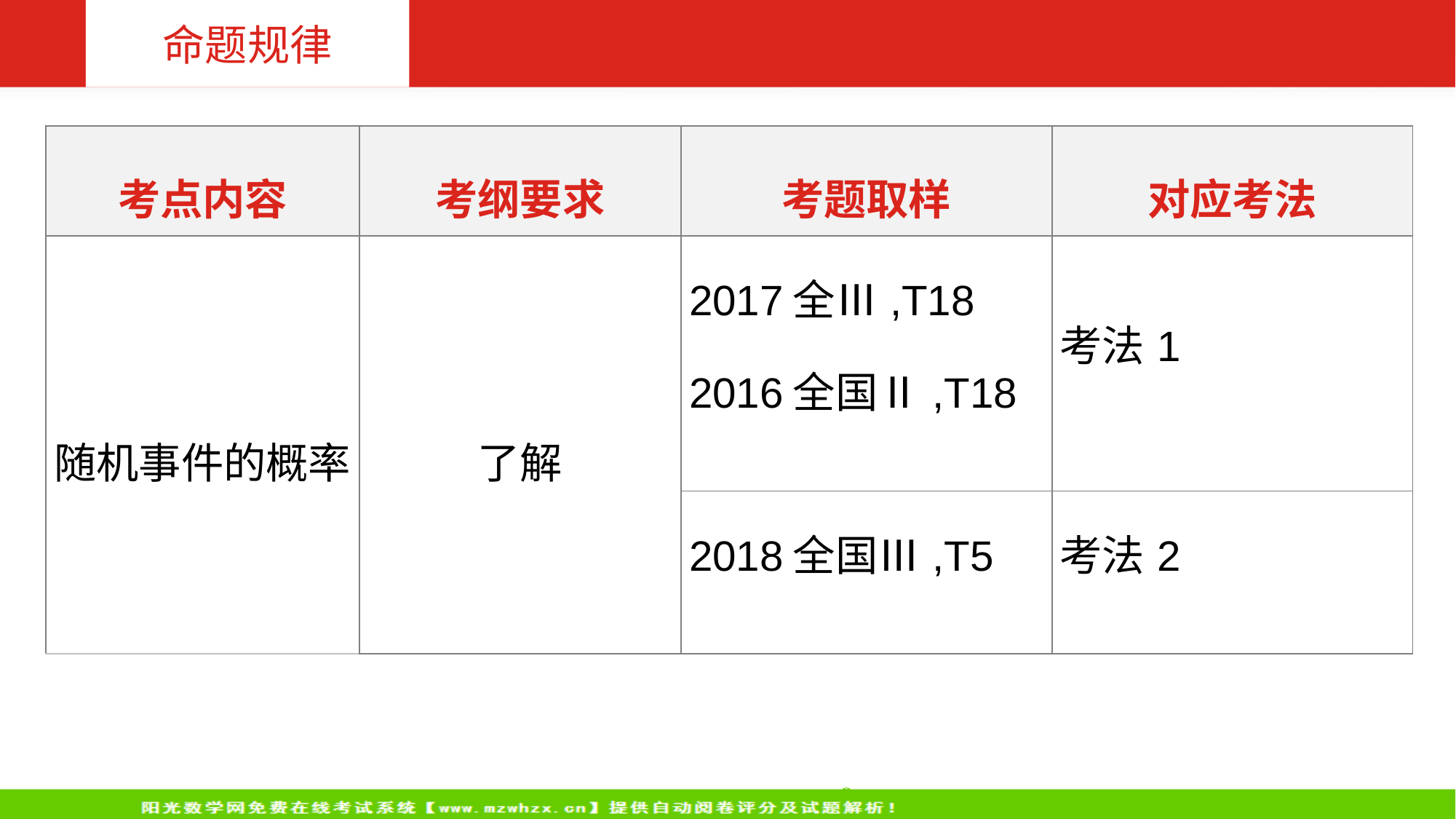

命题规律
| 考点内容 | 考纲要求 | 考题取样 | 对应考法 |
| --- | --- | --- | --- |
| 随机事件的概率 | 了解 | 2017全Ⅲ,T18 2016全国Ⅱ,T18 | 考法1 |
|  |  | 2018全国Ⅲ,T5 | 考法2 |